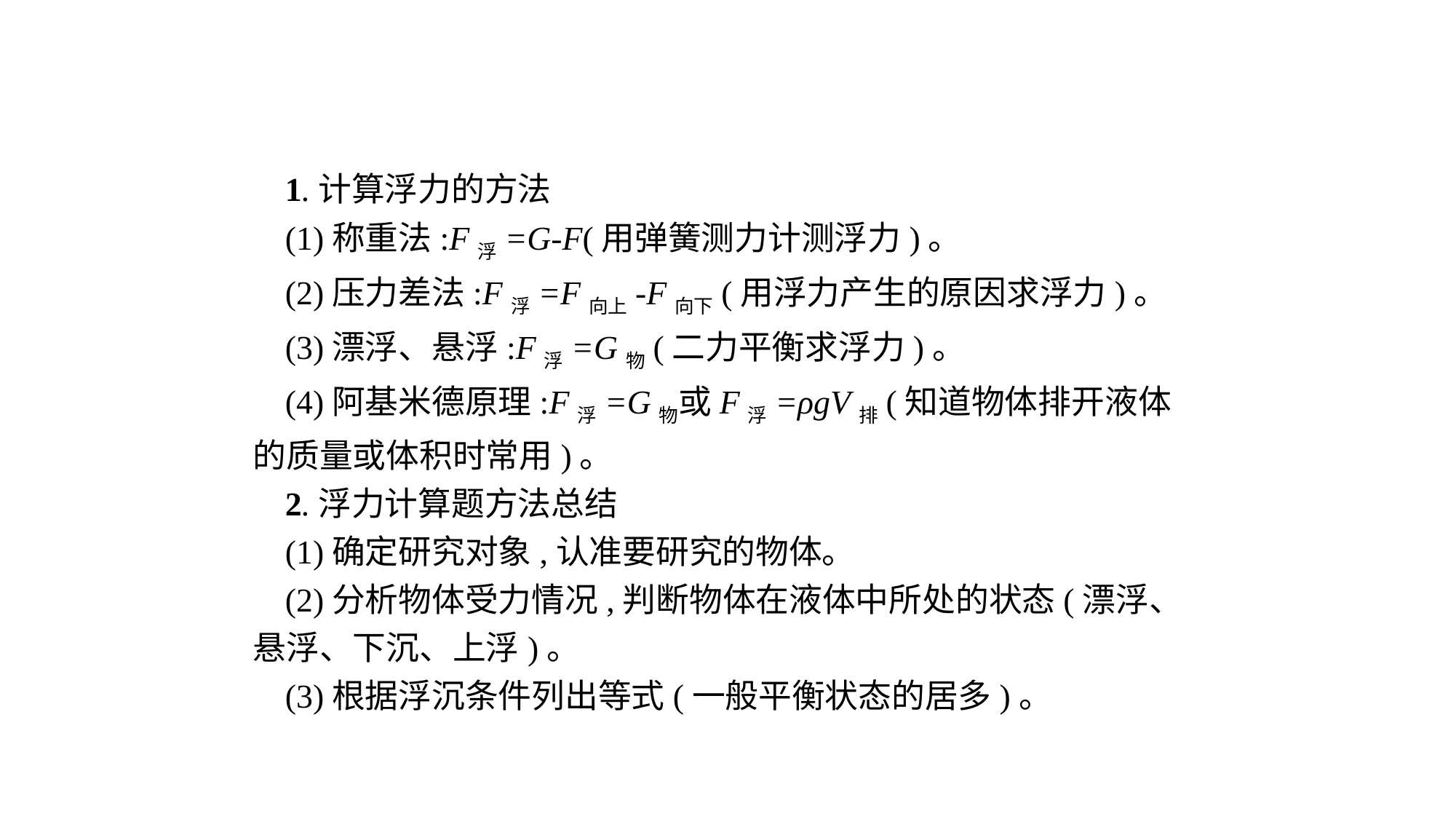

1.计算浮力的方法
(1)称重法:F浮=G-F(用弹簧测力计测浮力)。
(2)压力差法:F浮=F向上-F向下(用浮力产生的原因求浮力)。
(3)漂浮、悬浮:F浮=G物(二力平衡求浮力)。
(4)阿基米德原理:F浮=G物或F浮=ρgV排(知道物体排开液体的质量或体积时常用)。
2.浮力计算题方法总结
(1)确定研究对象,认准要研究的物体。
(2)分析物体受力情况,判断物体在液体中所处的状态(漂浮、悬浮、下沉、上浮)。
(3)根据浮沉条件列出等式(一般平衡状态的居多)。